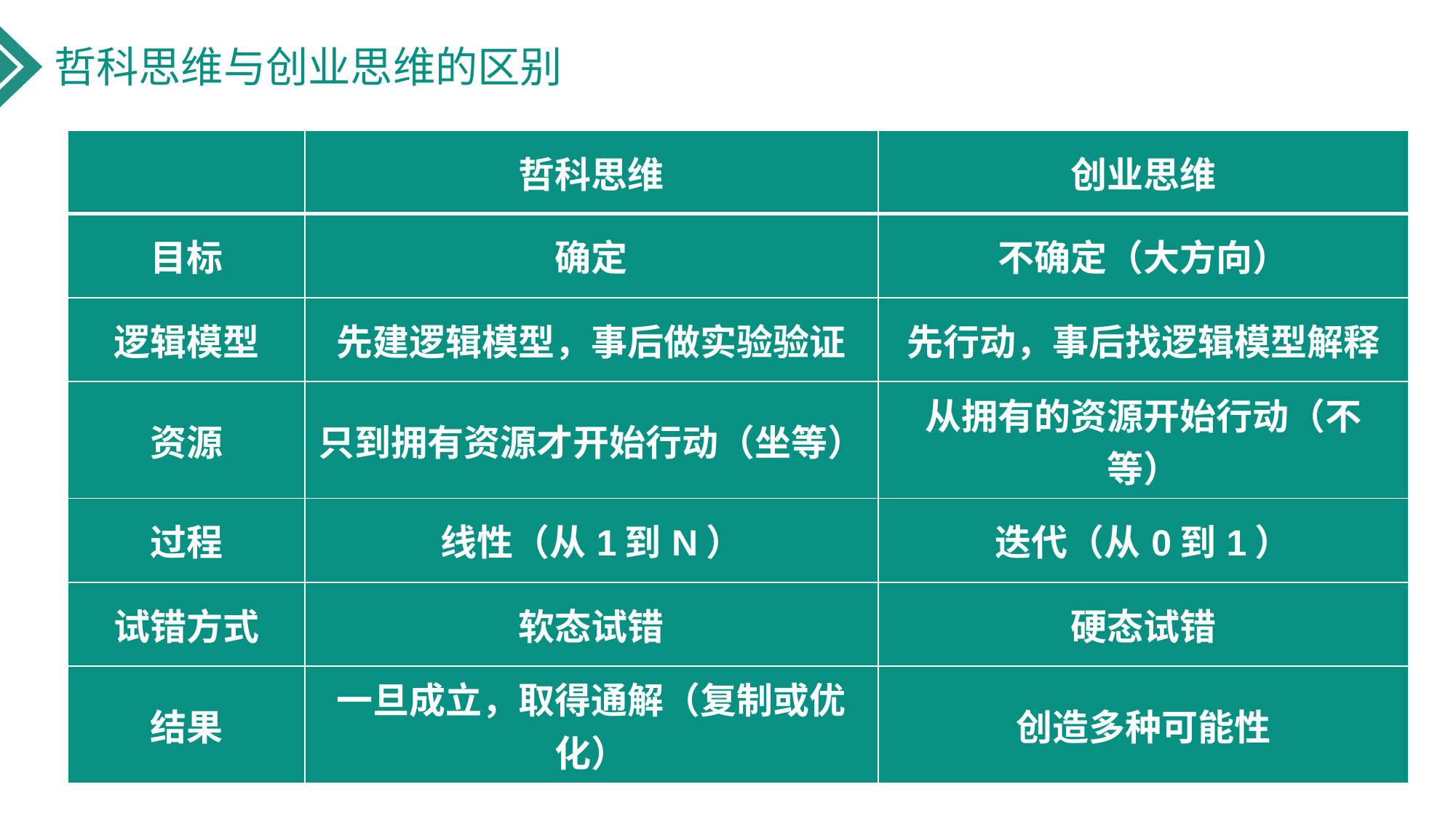

哲科思维与创业思维的区别
|  | 哲科思维 | 创业思维 |
| --- | --- | --- |
| 目标 | 确定 | 不确定（大方向） |
| 逻辑模型 | 先建逻辑模型，事后做实验验证 | 先行动，事后找逻辑模型解释 |
| 资源 | 只到拥有资源才开始行动（坐等） | 从拥有的资源开始行动（不等） |
| 过程 | 线性（从1到N） | 迭代（从0到1） |
| 试错方式 | 软态试错 | 硬态试错 |
| 结果 | 一旦成立，取得通解（复制或优化） | 创造多种可能性 |
79